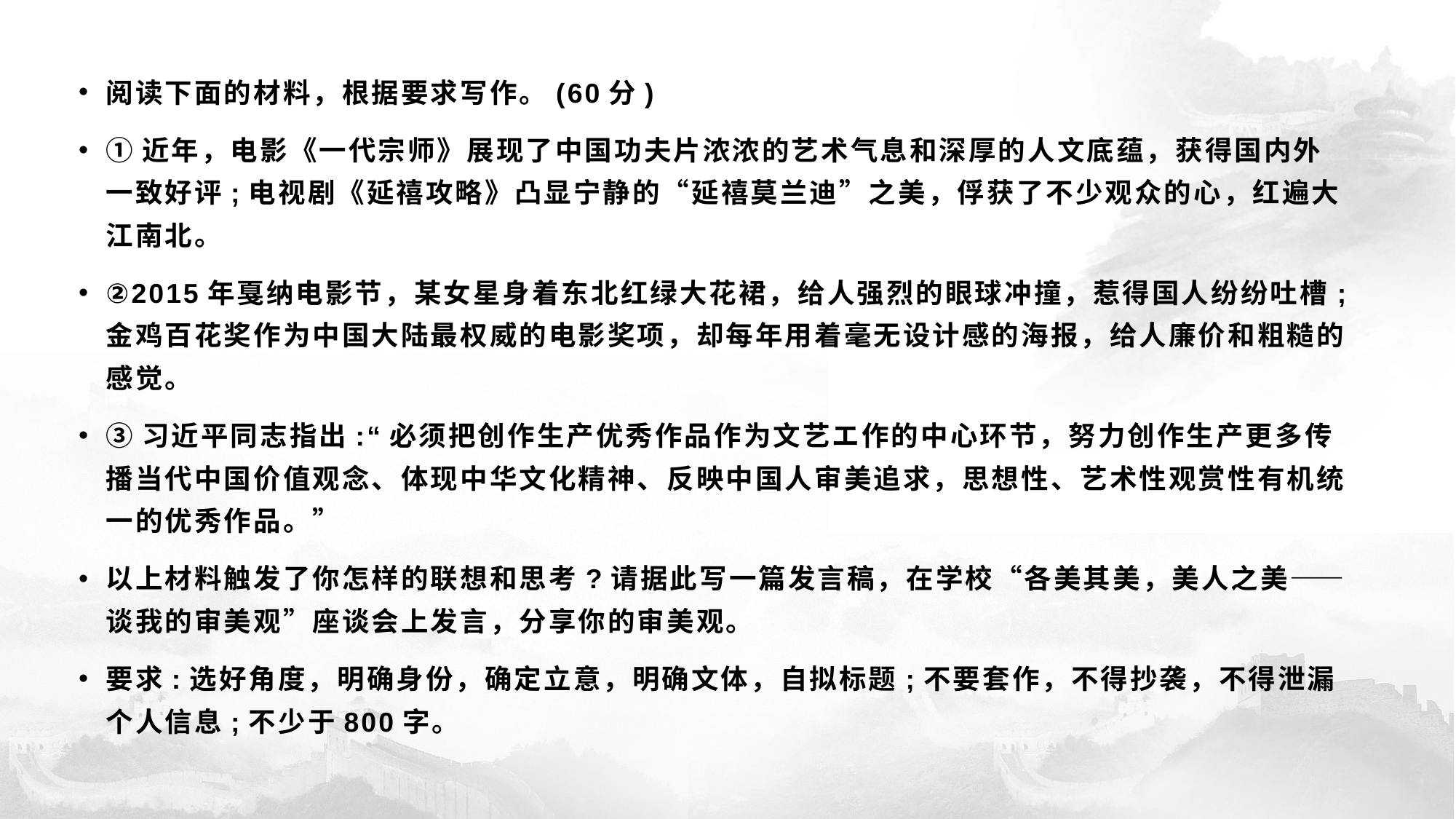

#
阅读下面的材料，根据要求写作。(60分)
①近年，电影《一代宗师》展现了中国功夫片浓浓的艺术气息和深厚的人文底蕴，获得国内外一致好评;电视剧《延禧攻略》凸显宁静的“延禧莫兰迪”之美，俘获了不少观众的心，红遍大江南北。
②2015年戛纳电影节，某女星身着东北红绿大花裙，给人强烈的眼球冲撞，惹得国人纷纷吐槽;金鸡百花奖作为中国大陆最权威的电影奖项，却每年用着毫无设计感的海报，给人廉价和粗糙的感觉。
③习近平同志指出:“必须把创作生产优秀作品作为文艺エ作的中心环节，努力创作生产更多传播当代中国价值观念、体现中华文化精神、反映中国人审美追求，思想性、艺术性观赏性有机统一的优秀作品。”
以上材料触发了你怎样的联想和思考?请据此写一篇发言稿，在学校“各美其美，美人之美——谈我的审美观”座谈会上发言，分享你的审美观。
要求:选好角度，明确身份，确定立意，明确文体，自拟标题;不要套作，不得抄袭，不得泄漏个人信息;不少于800字。